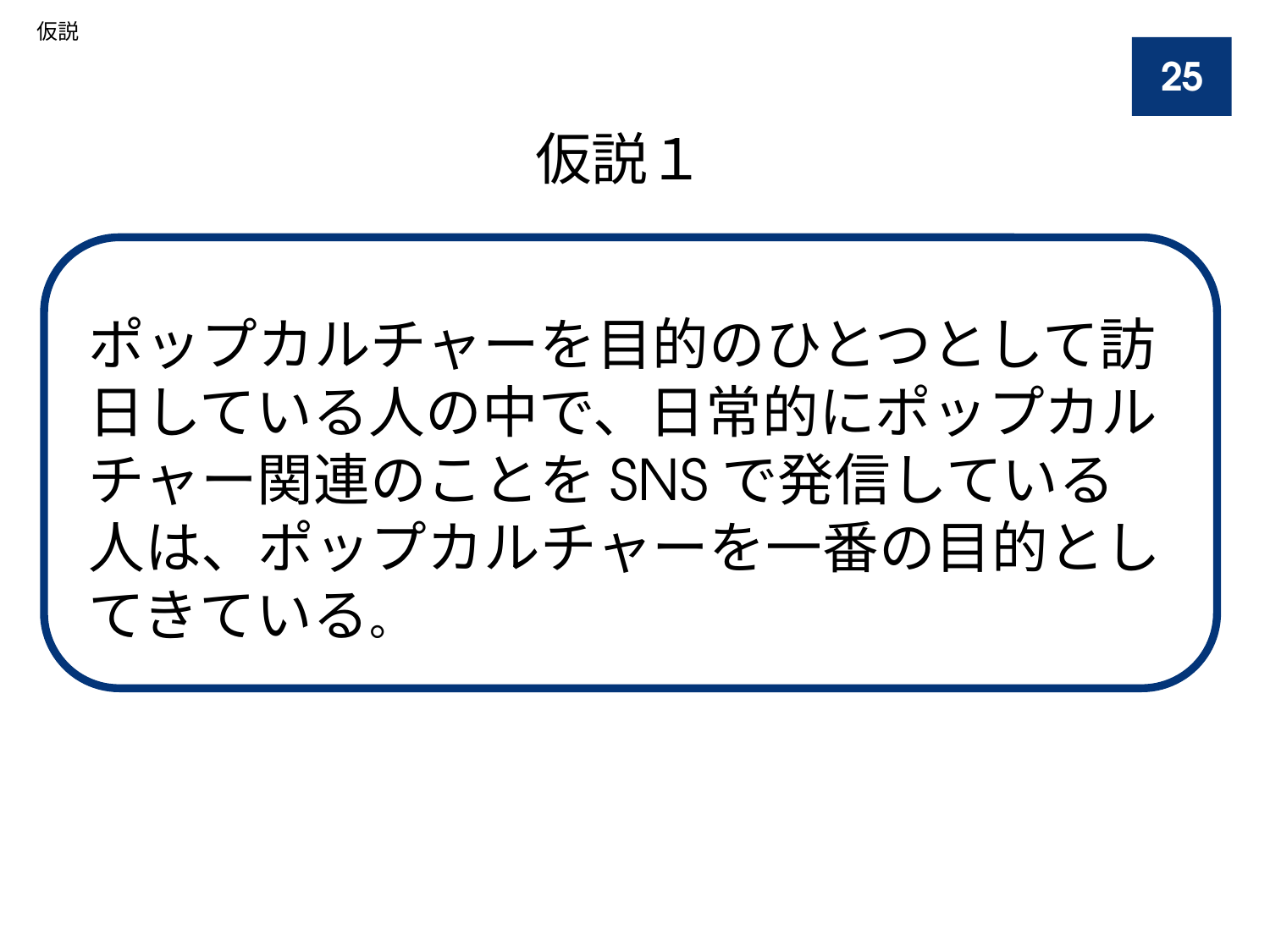

仮説
25
仮説１

ポップカルチャーを目的のひとつとして訪日している人の中で、日常的にポップカルチャー関連のことをSNSで発信している人は、ポップカルチャーを一番の目的としてきている。